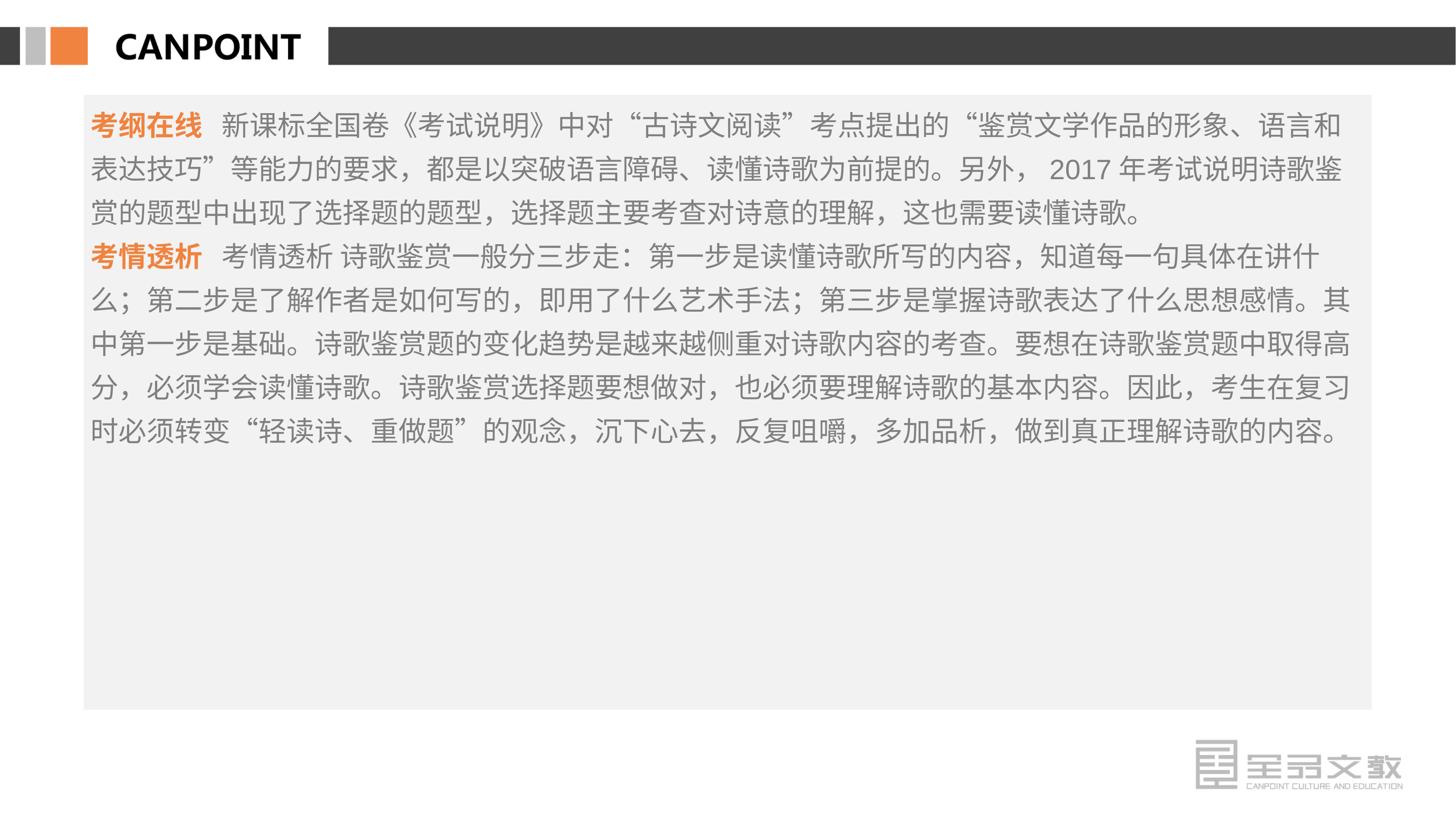

考纲在线   新课标全国卷《考试说明》中对“古诗文阅读”考点提出的“鉴赏文学作品的形象、语言和表达技巧”等能力的要求，都是以突破语言障碍、读懂诗歌为前提的。另外，2017年考试说明诗歌鉴赏的题型中出现了选择题的题型，选择题主要考查对诗意的理解，这也需要读懂诗歌。
考情透析   考情透析 诗歌鉴赏一般分三步走：第一步是读懂诗歌所写的内容，知道每一句具体在讲什么；第二步是了解作者是如何写的，即用了什么艺术手法；第三步是掌握诗歌表达了什么思想感情。其中第一步是基础。诗歌鉴赏题的变化趋势是越来越侧重对诗歌内容的考查。要想在诗歌鉴赏题中取得高分，必须学会读懂诗歌。诗歌鉴赏选择题要想做对，也必须要理解诗歌的基本内容。因此，考生在复习时必须转变“轻读诗、重做题”的观念，沉下心去，反复咀嚼，多加品析，做到真正理解诗歌的内容。